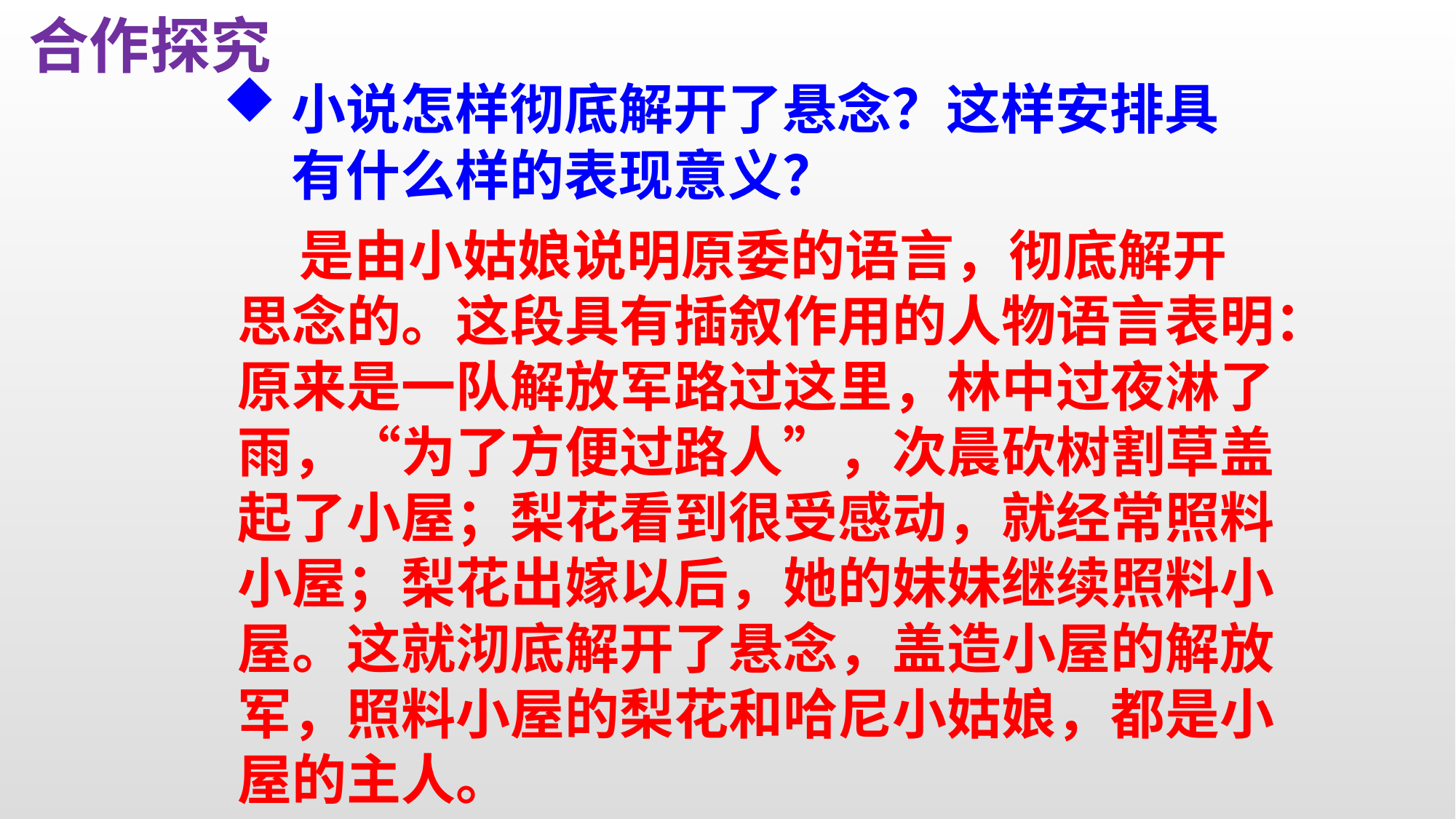

合作探究
小说怎样彻底解开了悬念？这样安排具有什么样的表现意义？
    是由小姑娘说明原委的语言，彻底解开思念的。这段具有插叙作用的人物语言表明：原来是一队解放军路过这里，林中过夜淋了雨，“为了方便过路人”，次晨砍树割草盖起了小屋；梨花看到很受感动，就经常照料小屋；梨花出嫁以后，她的妹妹继续照料小屋。这就沏底解开了悬念，盖造小屋的解放军，照料小屋的梨花和哈尼小姑娘，都是小屋的主人。